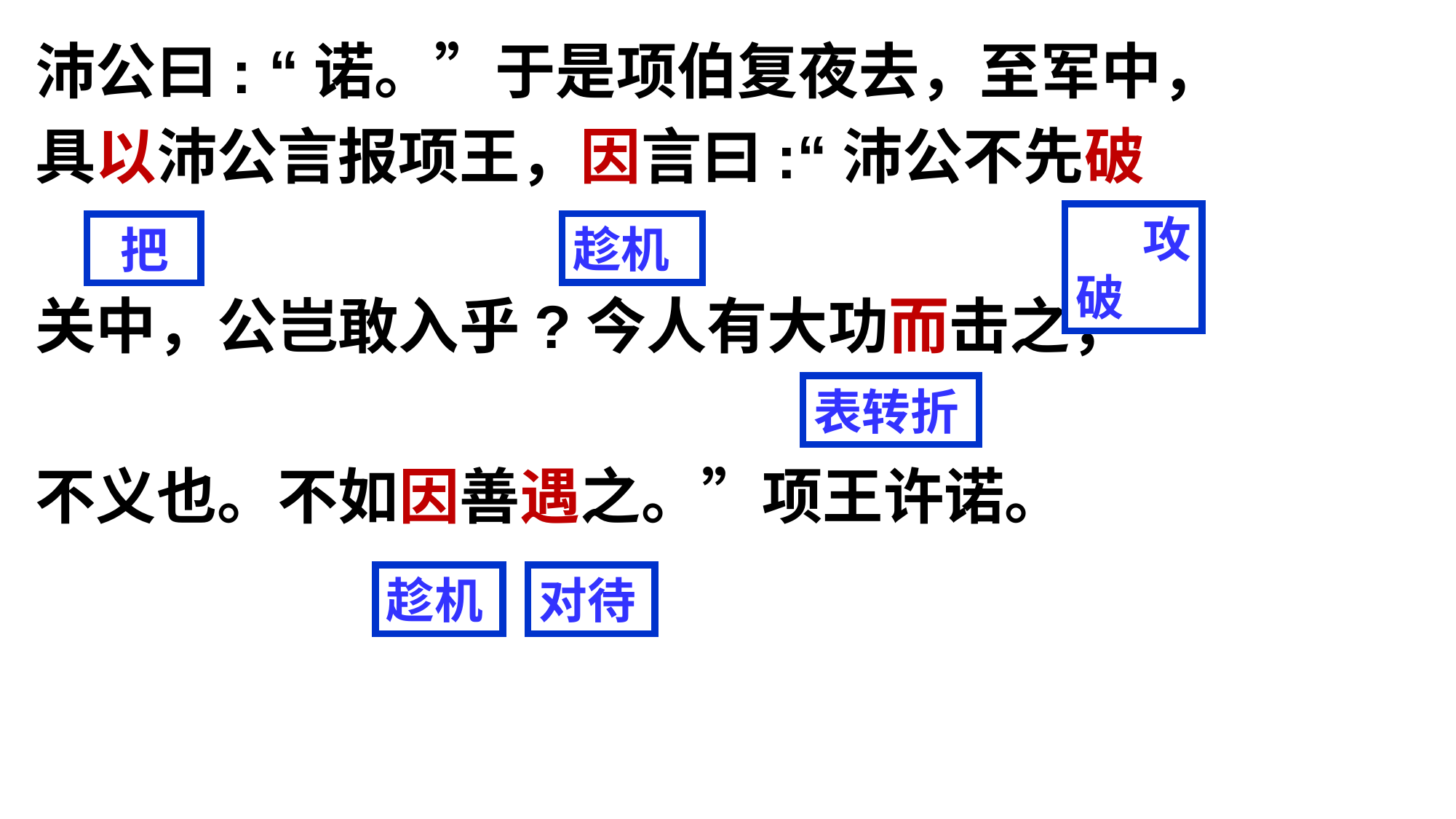

沛公曰: “诺。”于是项伯复夜去，至军中，
具以沛公言报项王，因言曰:“沛公不先破

关中，公岂敢入乎?今人有大功而击之，

不义也。不如因善遇之。”项王许诺。

 攻破
趁机
 把

表转折

对待
趁机